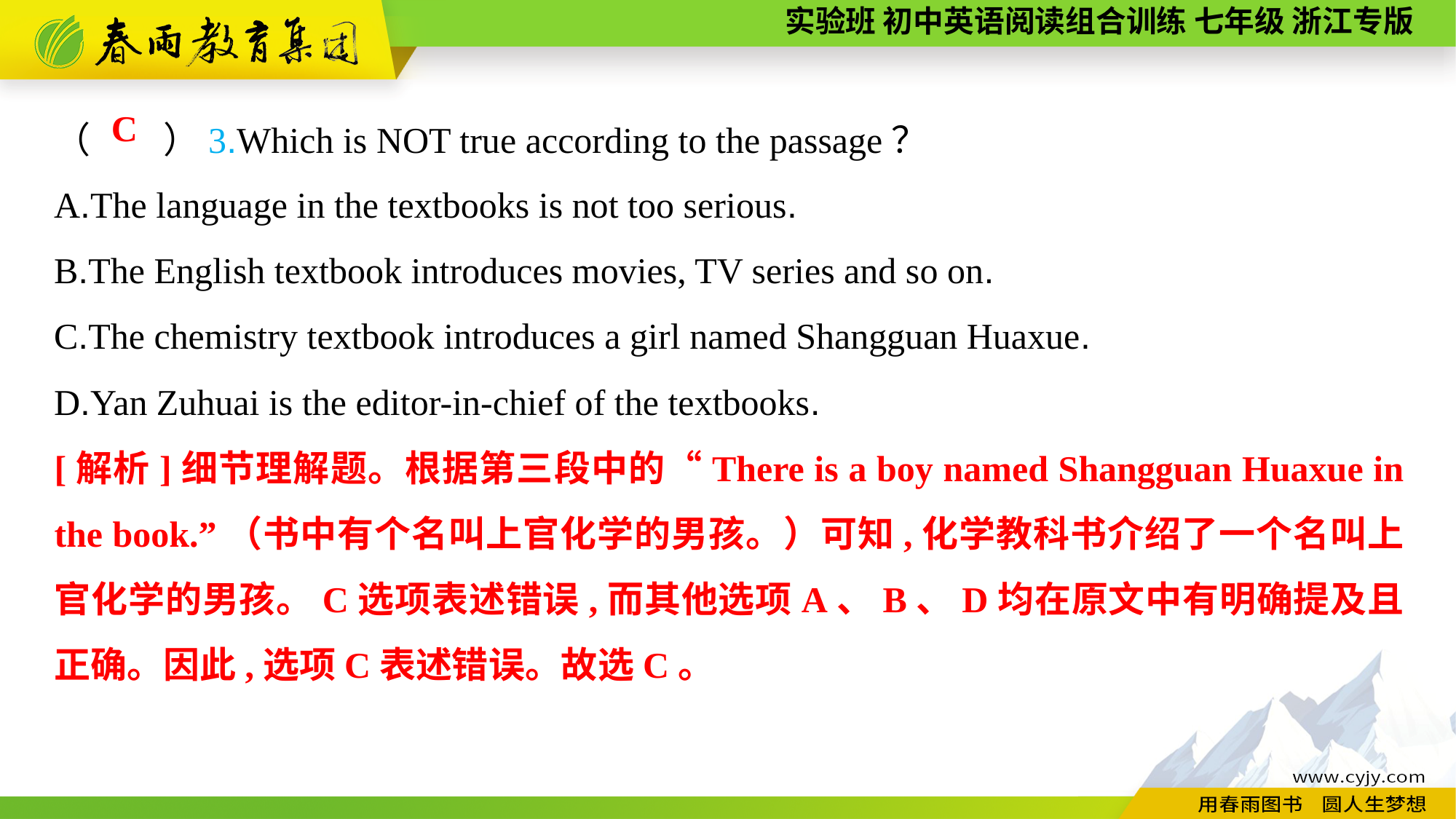

（　　）3.Which is NOT true according to the passage？
A.The language in the textbooks is not too serious.
B.The English textbook introduces movies, TV series and so on.
C.The chemistry textbook introduces a girl named Shangguan Huaxue.
D.Yan Zuhuai is the editor-in-chief of the textbooks.
C
[解析]细节理解题。根据第三段中的“There is a boy named Shangguan Huaxue in the book.”（书中有个名叫上官化学的男孩。）可知,化学教科书介绍了一个名叫上官化学的男孩。C选项表述错误,而其他选项A、B、D均在原文中有明确提及且正确。因此,选项C表述错误。故选C。